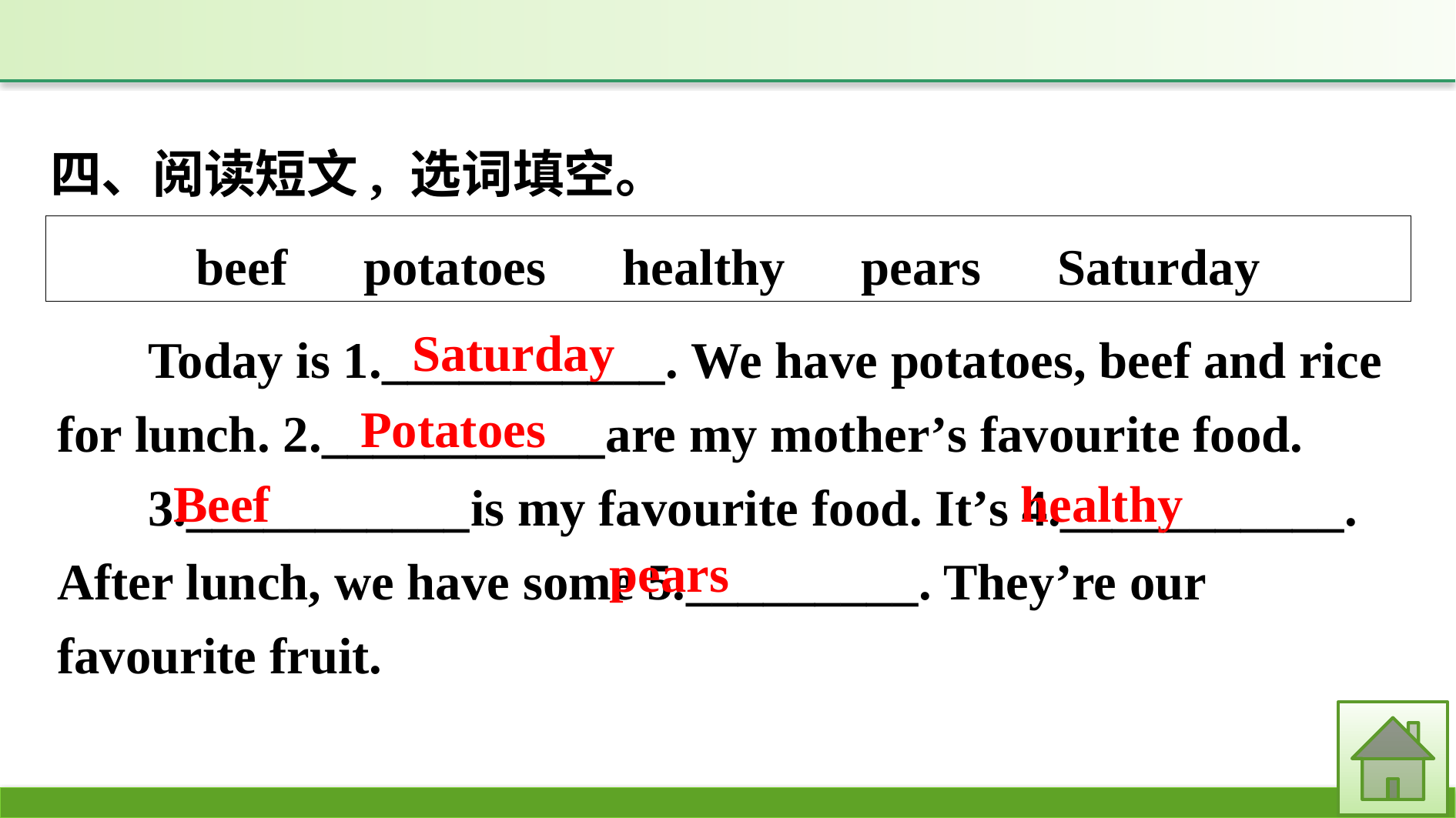

四、阅读短文, 选词填空。
beef　potatoes　healthy　pears　Saturday
Today is 1.___________. We have potatoes, beef and rice for lunch. 2.___________are my mother’s favourite food.
3.___________is my favourite food. It’s 4.___________. After lunch, we have some 5._________. They’re our favourite fruit.
Saturday
Potatoes
Beef
healthy
pears